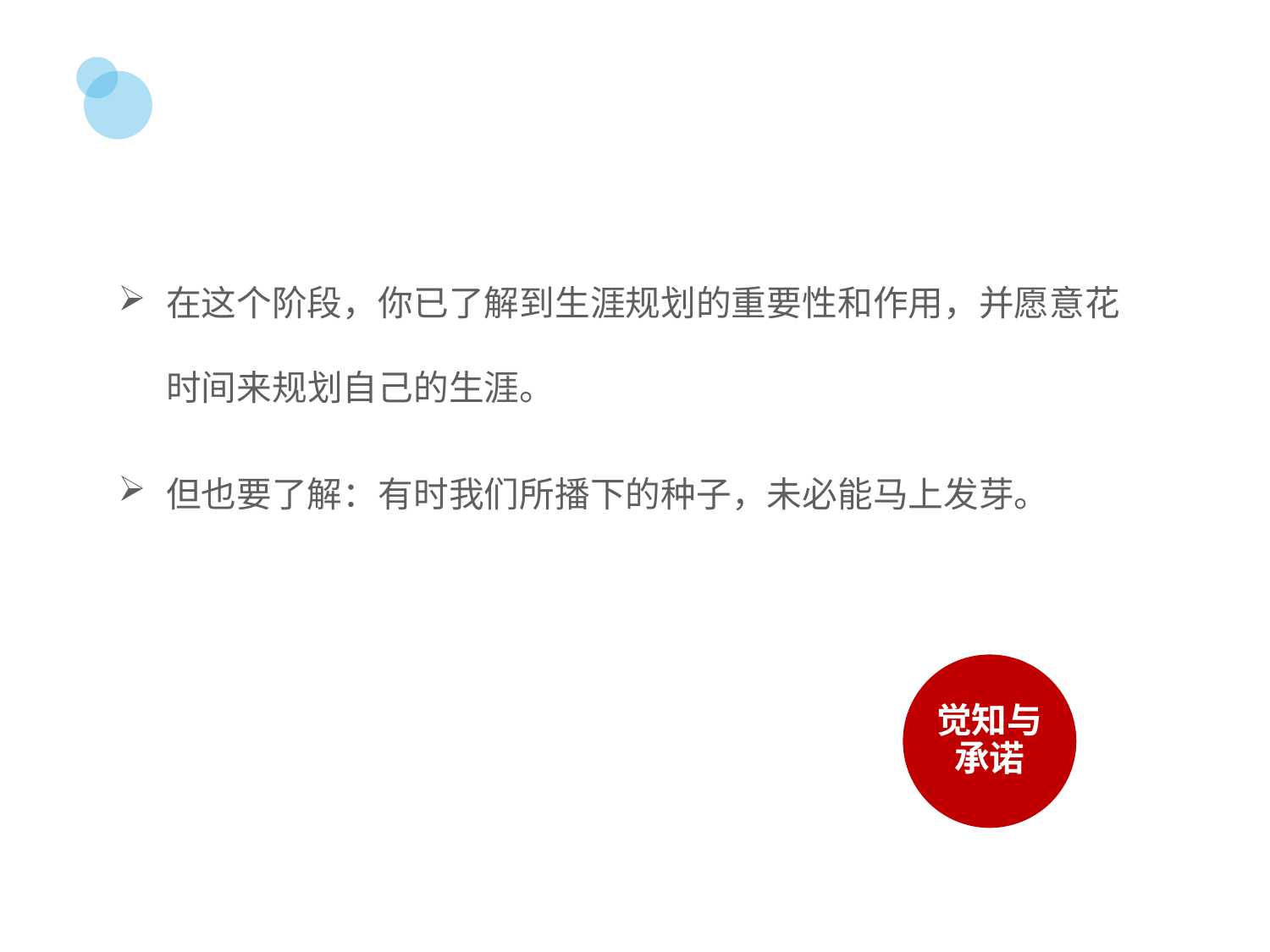

在这个阶段，你已了解到生涯规划的重要性和作用，并愿意花时间来规划自己的生涯。
但也要了解：有时我们所播下的种子，未必能马上发芽。

觉知与承诺